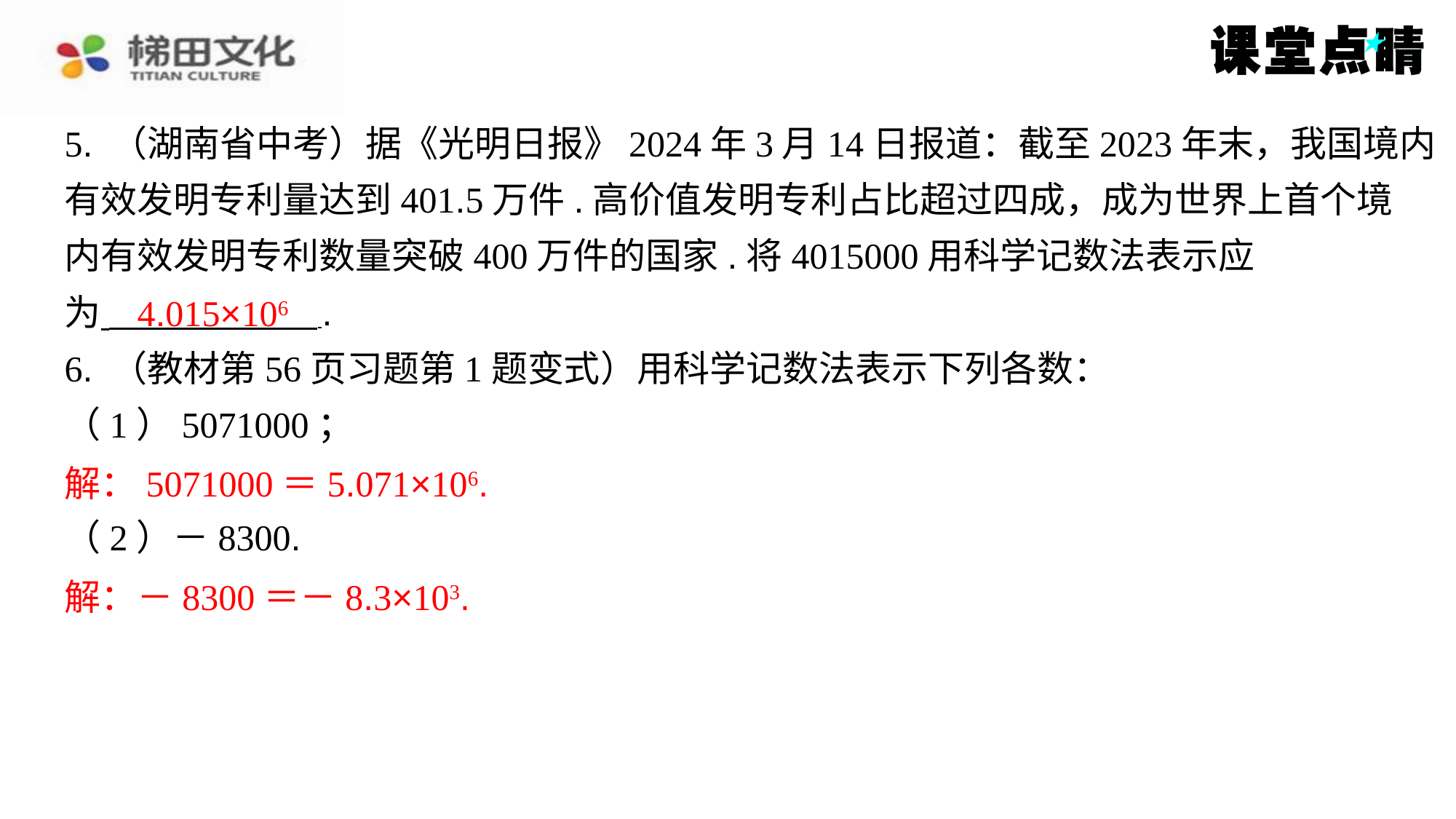

5. （湖南省中考）据《光明日报》2024年3月14日报道：截至2023年末，我国境内
有效发明专利量达到401.5万件.高价值发明专利占比超过四成，成为世界上首个境
内有效发明专利数量突破400万件的国家.将4015000用科学记数法表示应
为                                 ⁠.
6. （教材第56页习题第1题变式）用科学记数法表示下列各数：
（1）5071000；
解：5071000＝5.071×106.
（2）－8300.
解：－8300＝－8.3×103.
4.015×106
解：5071000＝5.071×106.
解：－8300＝－8.3×103.